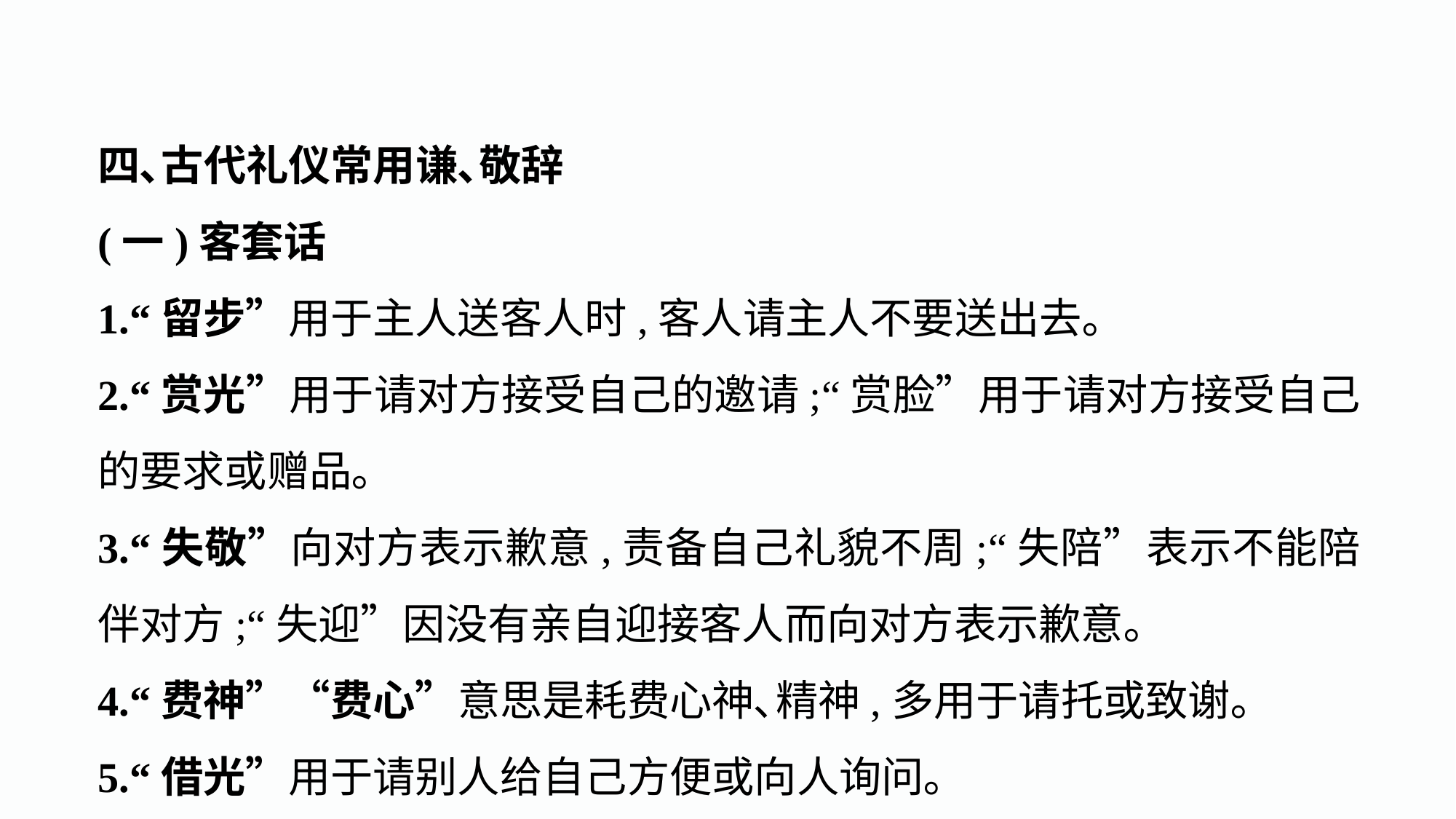

四､古代礼仪常用谦､敬辞
(一)客套话
1.“留步”用于主人送客人时,客人请主人不要送出去｡
2.“赏光”用于请对方接受自己的邀请;“赏脸”用于请对方接受自己的要求或赠品｡
3.“失敬”向对方表示歉意,责备自己礼貌不周;“失陪”表示不能陪伴对方;“失迎”因没有亲自迎接客人而向对方表示歉意｡
4.“费神”“费心”意思是耗费心神､精神,多用于请托或致谢｡
5.“借光”用于请别人给自己方便或向人询问｡